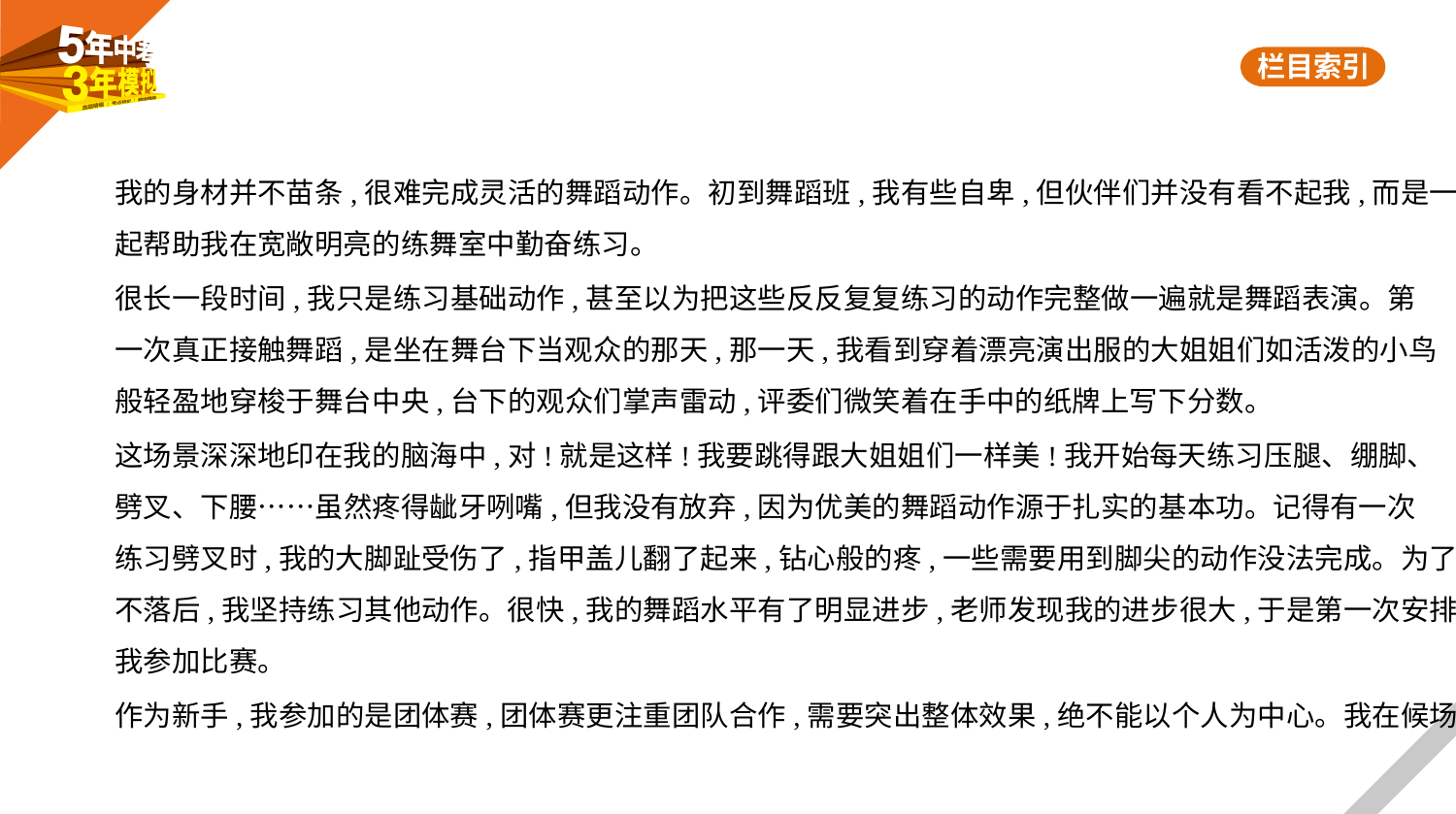

我的身材并不苗条,很难完成灵活的舞蹈动作。初到舞蹈班,我有些自卑,但伙伴们并没有看不起我,而是一
起帮助我在宽敞明亮的练舞室中勤奋练习。
很长一段时间,我只是练习基础动作,甚至以为把这些反反复复练习的动作完整做一遍就是舞蹈表演。第
一次真正接触舞蹈,是坐在舞台下当观众的那天,那一天,我看到穿着漂亮演出服的大姐姐们如活泼的小鸟
般轻盈地穿梭于舞台中央,台下的观众们掌声雷动,评委们微笑着在手中的纸牌上写下分数。
这场景深深地印在我的脑海中,对!就是这样!我要跳得跟大姐姐们一样美!我开始每天练习压腿、绷脚、
劈叉、下腰……虽然疼得龇牙咧嘴,但我没有放弃,因为优美的舞蹈动作源于扎实的基本功。记得有一次
练习劈叉时,我的大脚趾受伤了,指甲盖儿翻了起来,钻心般的疼,一些需要用到脚尖的动作没法完成。为了
不落后,我坚持练习其他动作。很快,我的舞蹈水平有了明显进步,老师发现我的进步很大,于是第一次安排
我参加比赛。
作为新手,我参加的是团体赛,团体赛更注重团队合作,需要突出整体效果,绝不能以个人为中心。我在候场